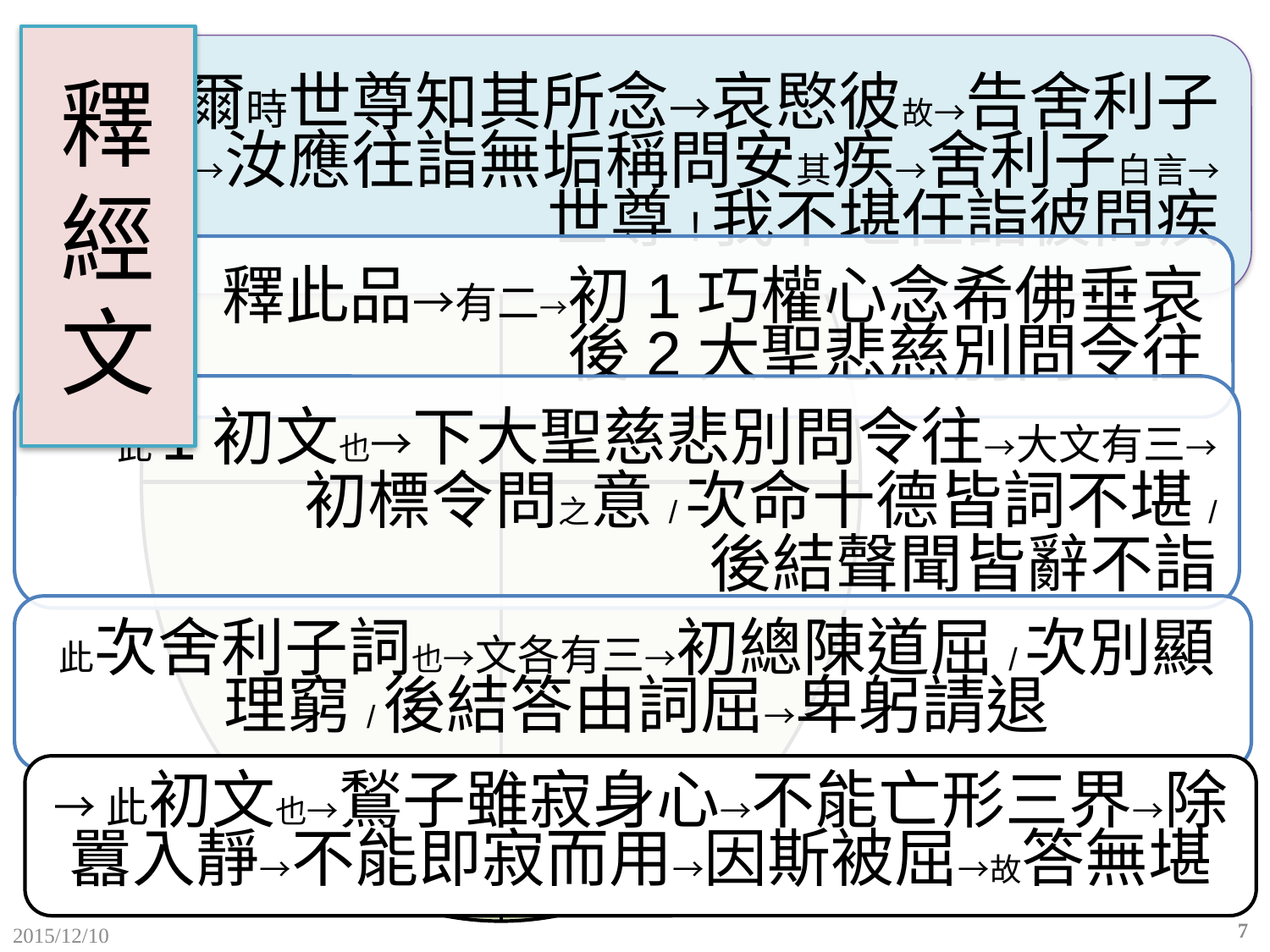

# 釋 經 文
爾時世尊知其所念→哀愍彼故→告舍利子→汝應往詣無垢稱問安其疾→舍利子白言→世尊!我不堪任詣彼問疾
釋此品→有二→初1巧權心念希佛垂哀
後2大聖悲慈別問令往
此1初文也→下大聖慈悲別問令往→大文有三→
初標令問之意/次命十德皆詞不堪/
後結聲聞皆辭不詣
此次舍利子詞也→文各有三→初總陳道屈/次別顯理窮/後結答由詞屈→卑躬請退
→此初文也→鶖子雖寂身心→不能亡形三界→除囂入靜→不能即寂而用→因斯被屈→故答無堪
7
2015/12/10